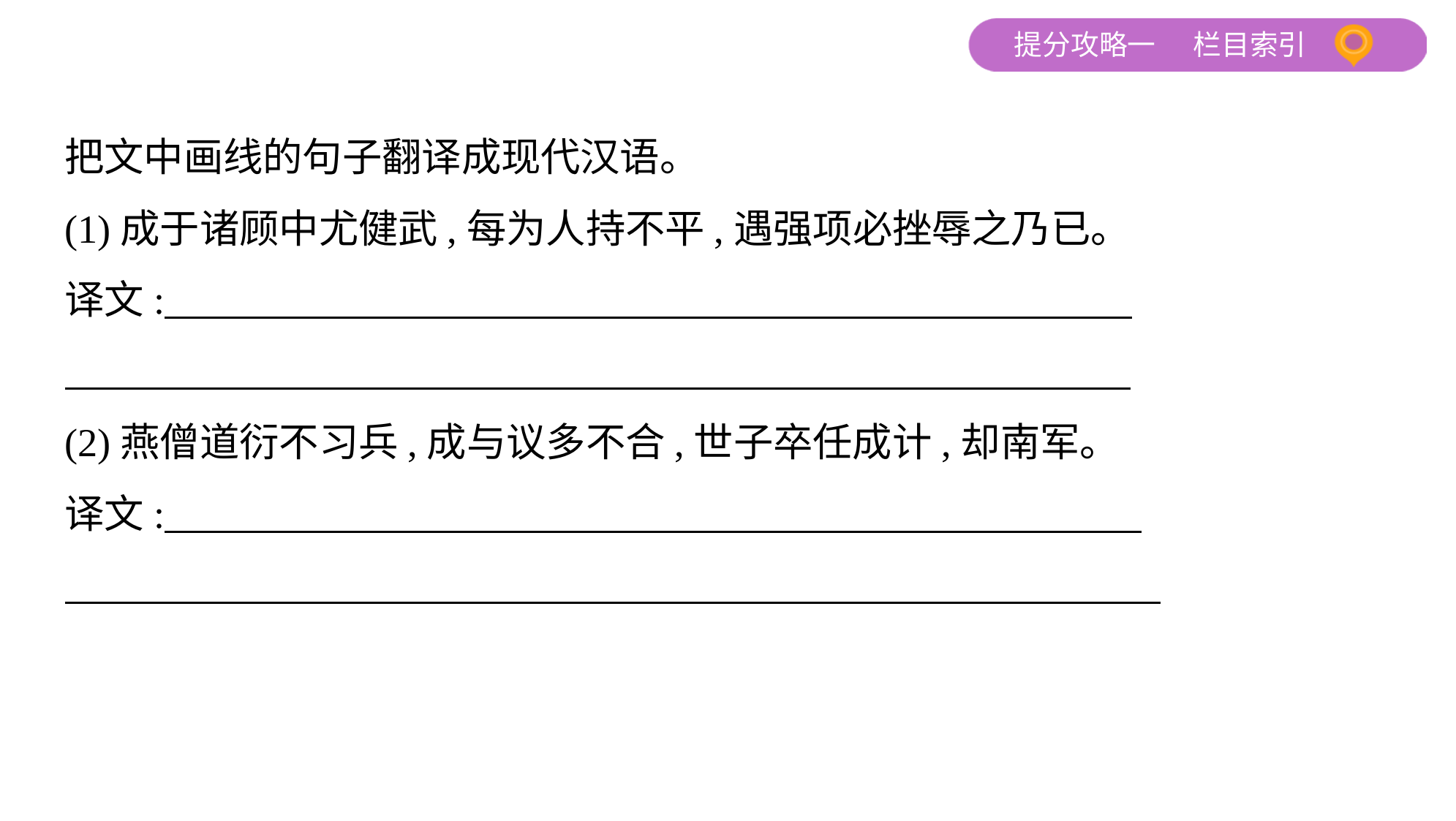

把文中画线的句子翻译成现代汉语。
(1)成于诸顾中尤健武,每为人持不平,遇强项必挫辱之乃已。
译文:

(2)燕僧道衍不习兵,成与议多不合,世子卒任成计,却南军。
译文: